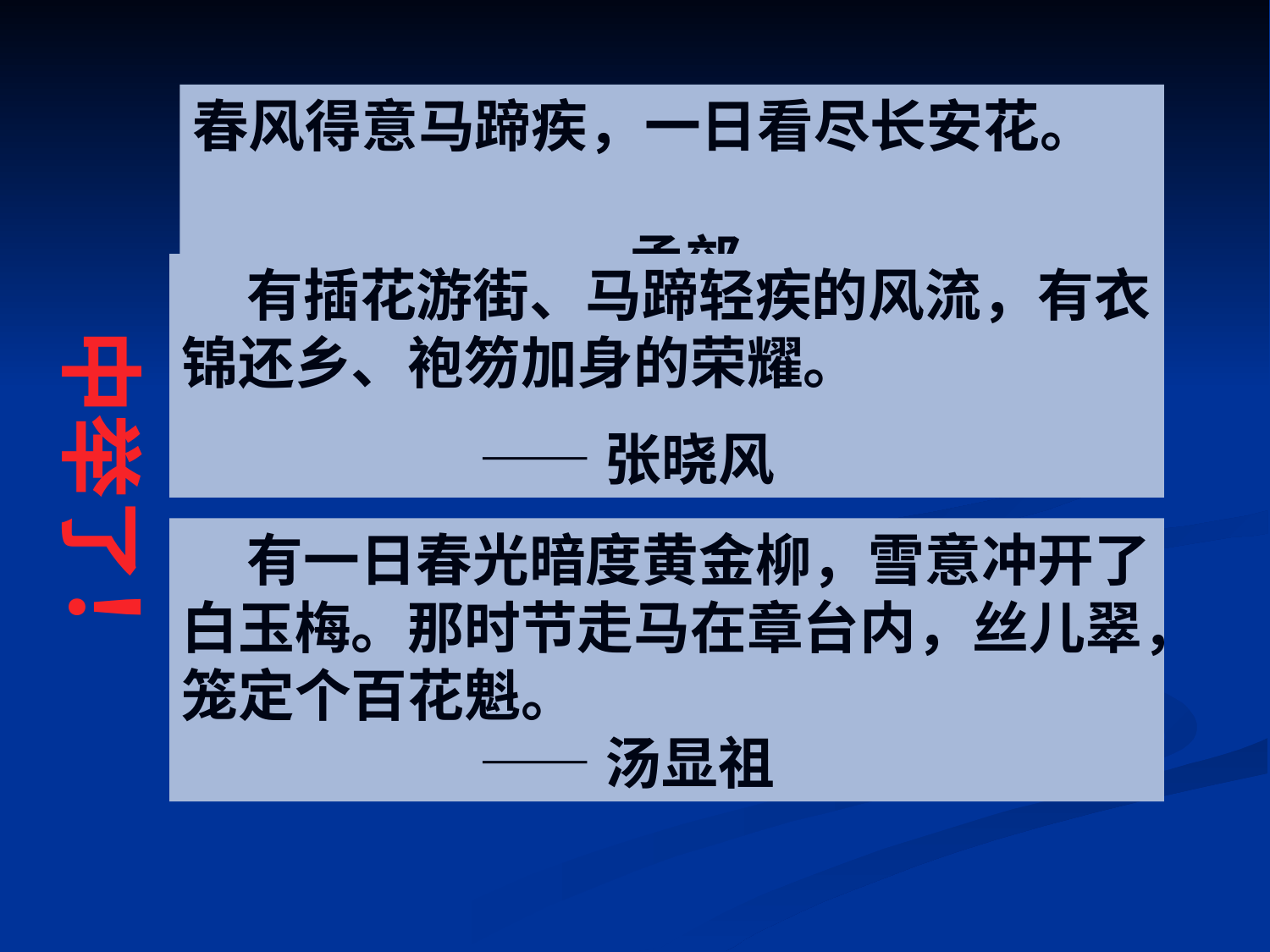

春风得意马蹄疾，一日看尽长安花。
                       —— 孟郊
    有插花游街、马蹄轻疾的风流，有衣锦还乡、袍笏加身的荣耀。
                       ——张晓风
中举了！
    有一日春光暗度黄金柳，雪意冲开了白玉梅。那时节走马在章台内，丝儿翠，笼定个百花魁。
                       ——汤显祖